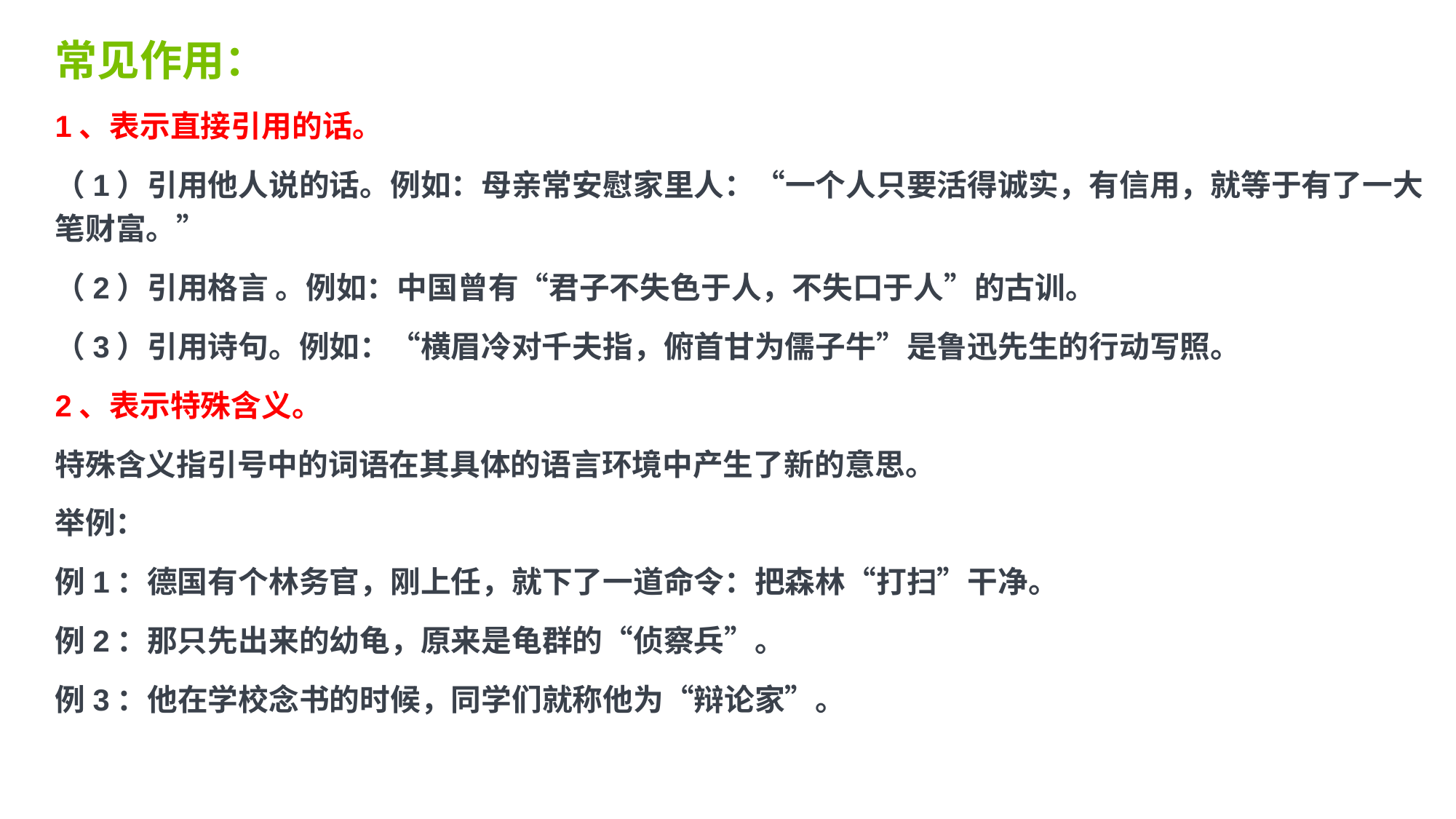

常见作用：
1、表示直接引用的话。
（1）引用他人说的话。例如：母亲常安慰家里人：“一个人只要活得诚实，有信用，就等于有了一大笔财富。”
（2）引用格言 。例如：中国曾有“君子不失色于人，不失口于人”的古训。
（3）引用诗句。例如：“横眉冷对千夫指，俯首甘为儒子牛”是鲁迅先生的行动写照。
2、表示特殊含义。
特殊含义指引号中的词语在其具体的语言环境中产生了新的意思。
举例：
例1：德国有个林务官，刚上任，就下了一道命令：把森林“打扫”干净。
例2：那只先出来的幼龟，原来是龟群的“侦察兵”。
例3：他在学校念书的时候，同学们就称他为“辩论家”。